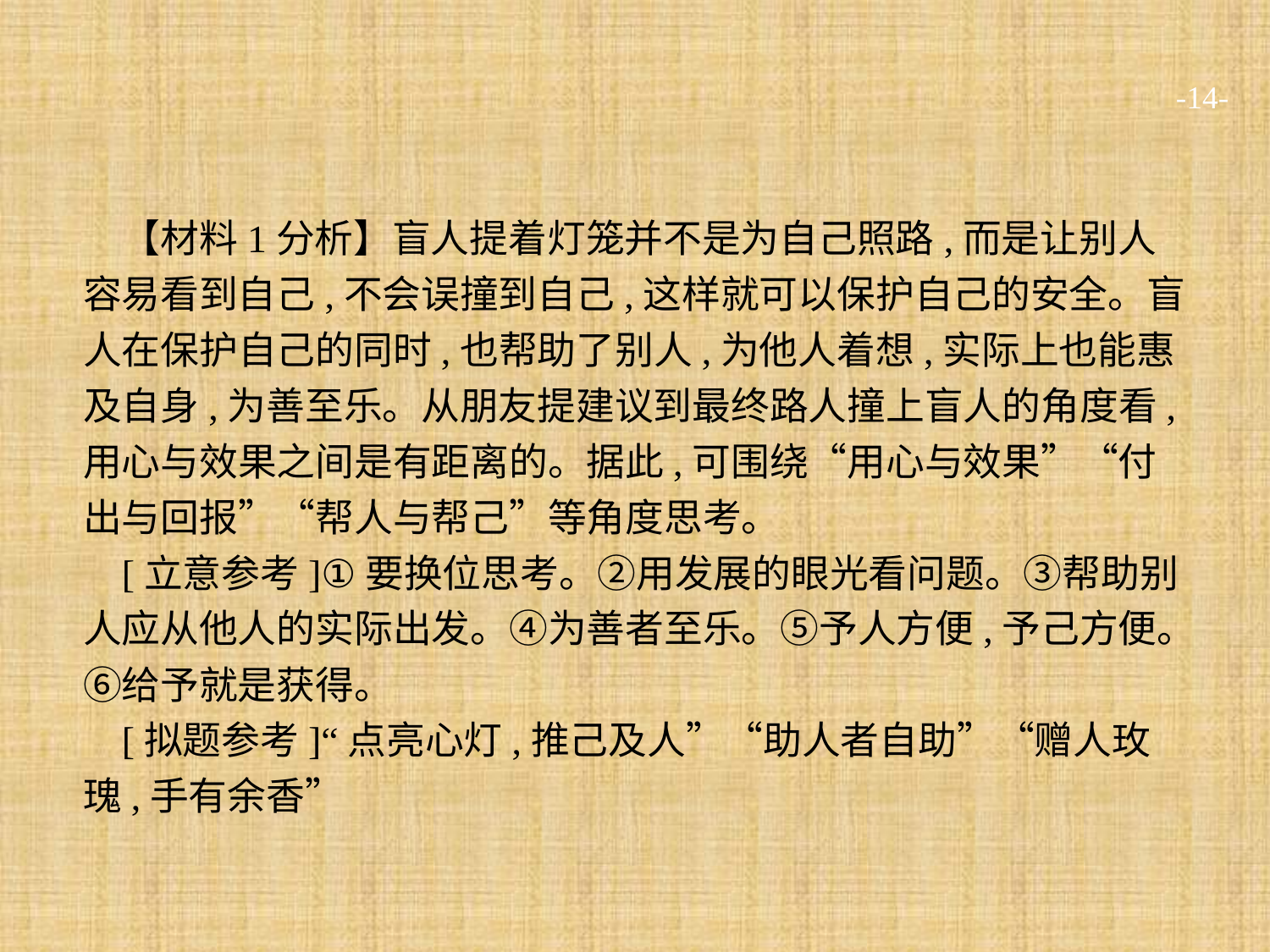

-14-
【材料1分析】盲人提着灯笼并不是为自己照路,而是让别人容易看到自己,不会误撞到自己,这样就可以保护自己的安全。盲人在保护自己的同时,也帮助了别人,为他人着想,实际上也能惠及自身,为善至乐。从朋友提建议到最终路人撞上盲人的角度看,用心与效果之间是有距离的。据此,可围绕“用心与效果”“付出与回报”“帮人与帮己”等角度思考。
[立意参考]①要换位思考。②用发展的眼光看问题。③帮助别人应从他人的实际出发。④为善者至乐。⑤予人方便,予己方便。⑥给予就是获得。
[拟题参考]“点亮心灯,推己及人”“助人者自助”“赠人玫瑰,手有余香”